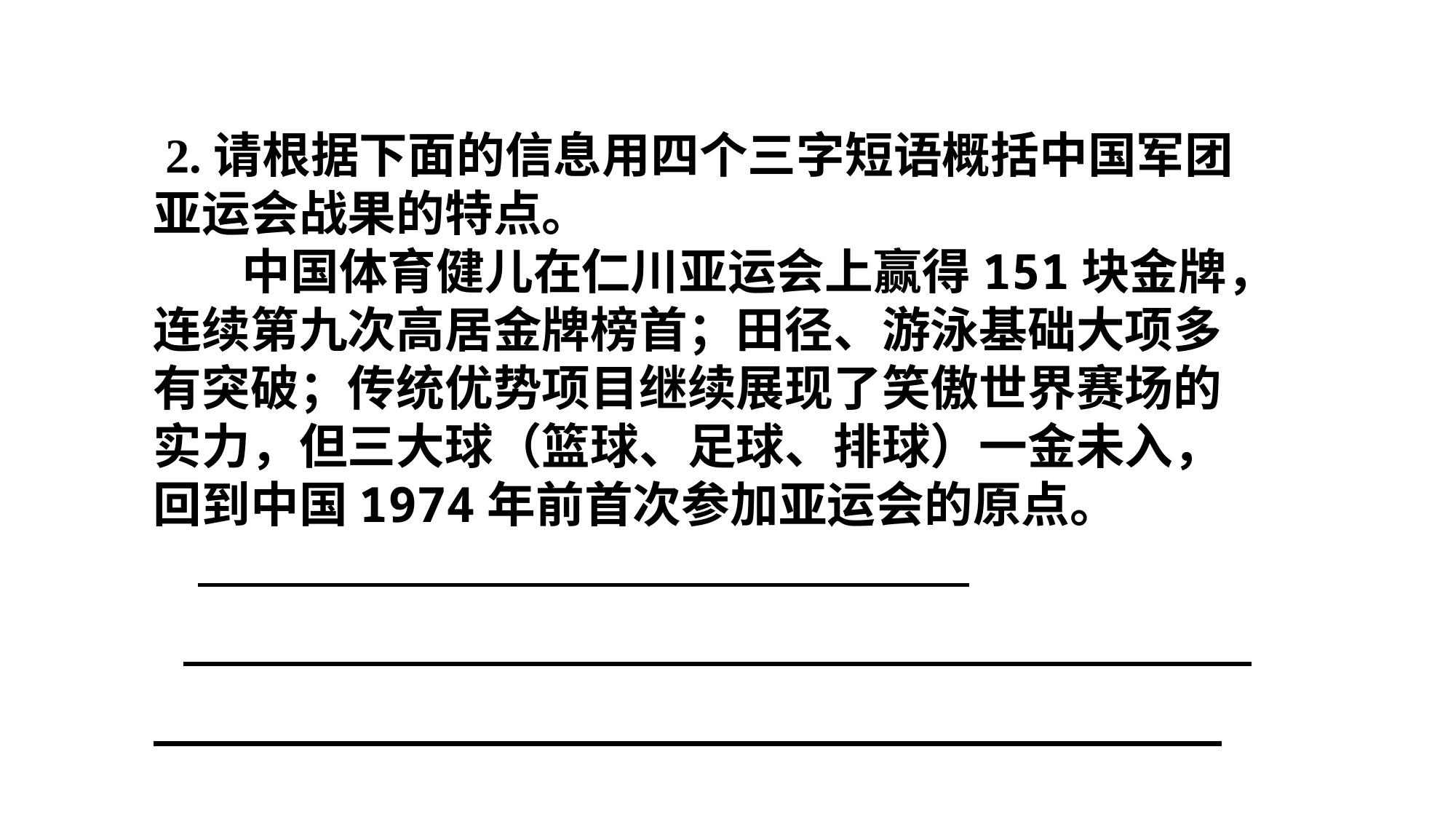

2.请根据下面的信息用四个三字短语概括中国军团亚运会战果的特点。
        中国体育健儿在仁川亚运会上赢得151块金牌，连续第九次高居金牌榜首；田径、游泳基础大项多有突破；传统优势项目继续展现了笑傲世界赛场的实力，但三大球（篮球、足球、排球）一金未入，回到中国1974年前首次参加亚运会的原点。